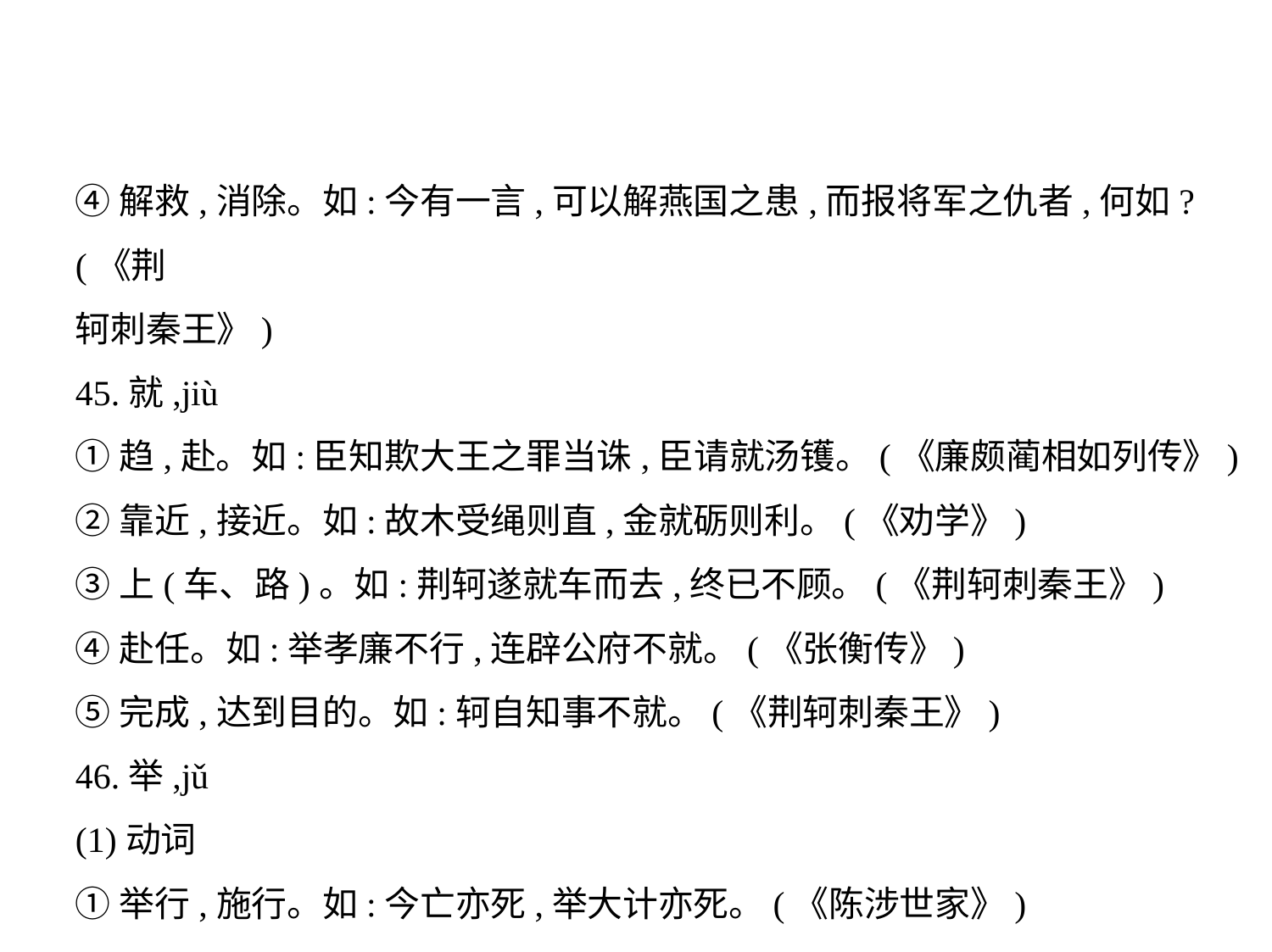

④解救,消除。如:今有一言,可以解燕国之患,而报将军之仇者,何如?(《荆
轲刺秦王》)
45.就,jiù
①趋,赴。如:臣知欺大王之罪当诛,臣请就汤镬。(《廉颇蔺相如列传》)
②靠近,接近。如:故木受绳则直,金就砺则利。(《劝学》)
③上(车、路)。如:荆轲遂就车而去,终已不顾。(《荆轲刺秦王》)
④赴任。如:举孝廉不行,连辟公府不就。(《张衡传》)
⑤完成,达到目的。如:轲自知事不就。(《荆轲刺秦王》)
46.举,jǔ
(1)动词
①举行,施行。如:今亡亦死,举大计亦死。(《陈涉世家》)